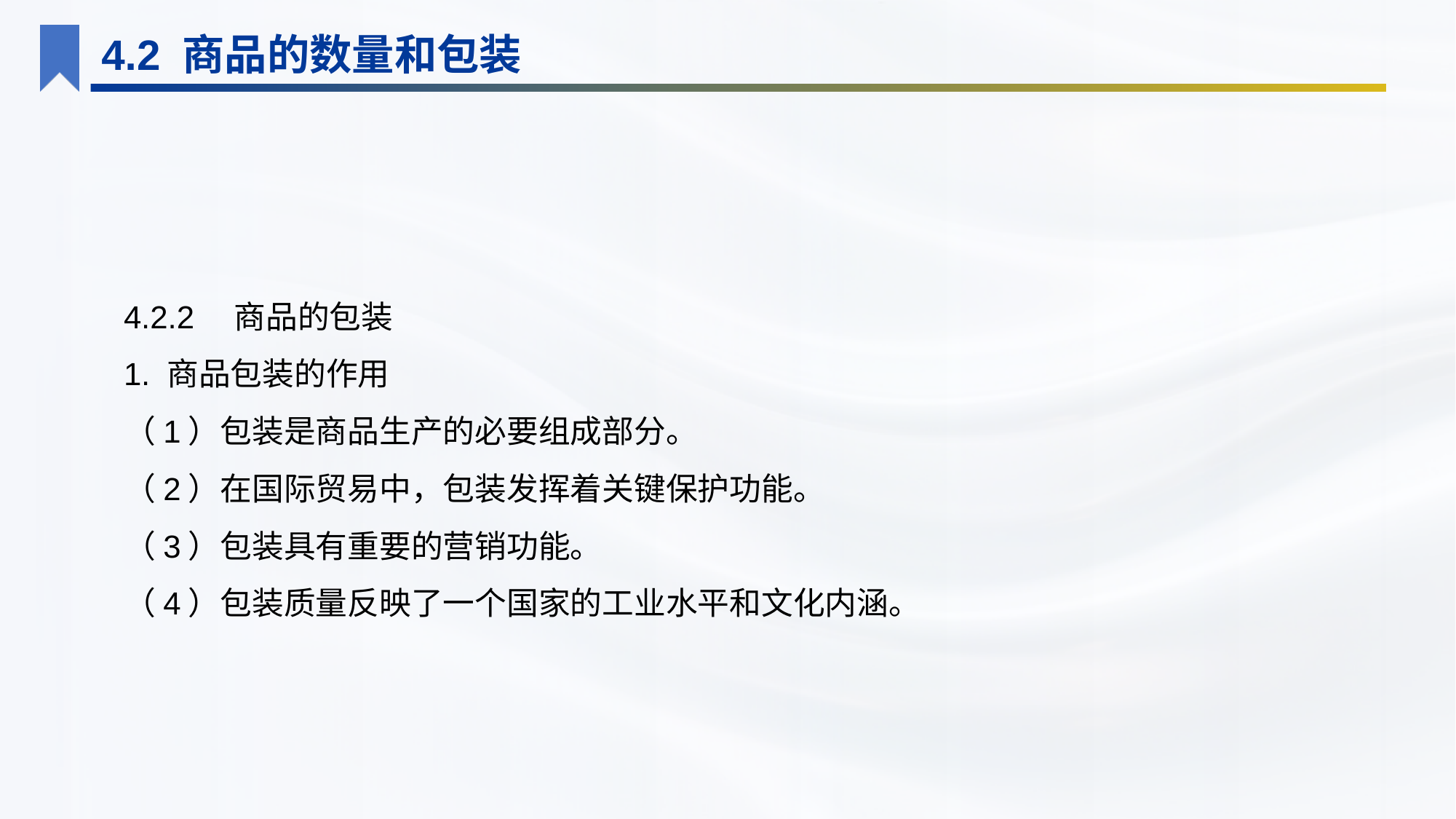

4.2 商品的数量和包装
4.2.2　商品的包装
1. 商品包装的作用
（1）包装是商品生产的必要组成部分。
（2）在国际贸易中，包装发挥着关键保护功能。
（3）包装具有重要的营销功能。
（4）包装质量反映了一个国家的工业水平和文化内涵。